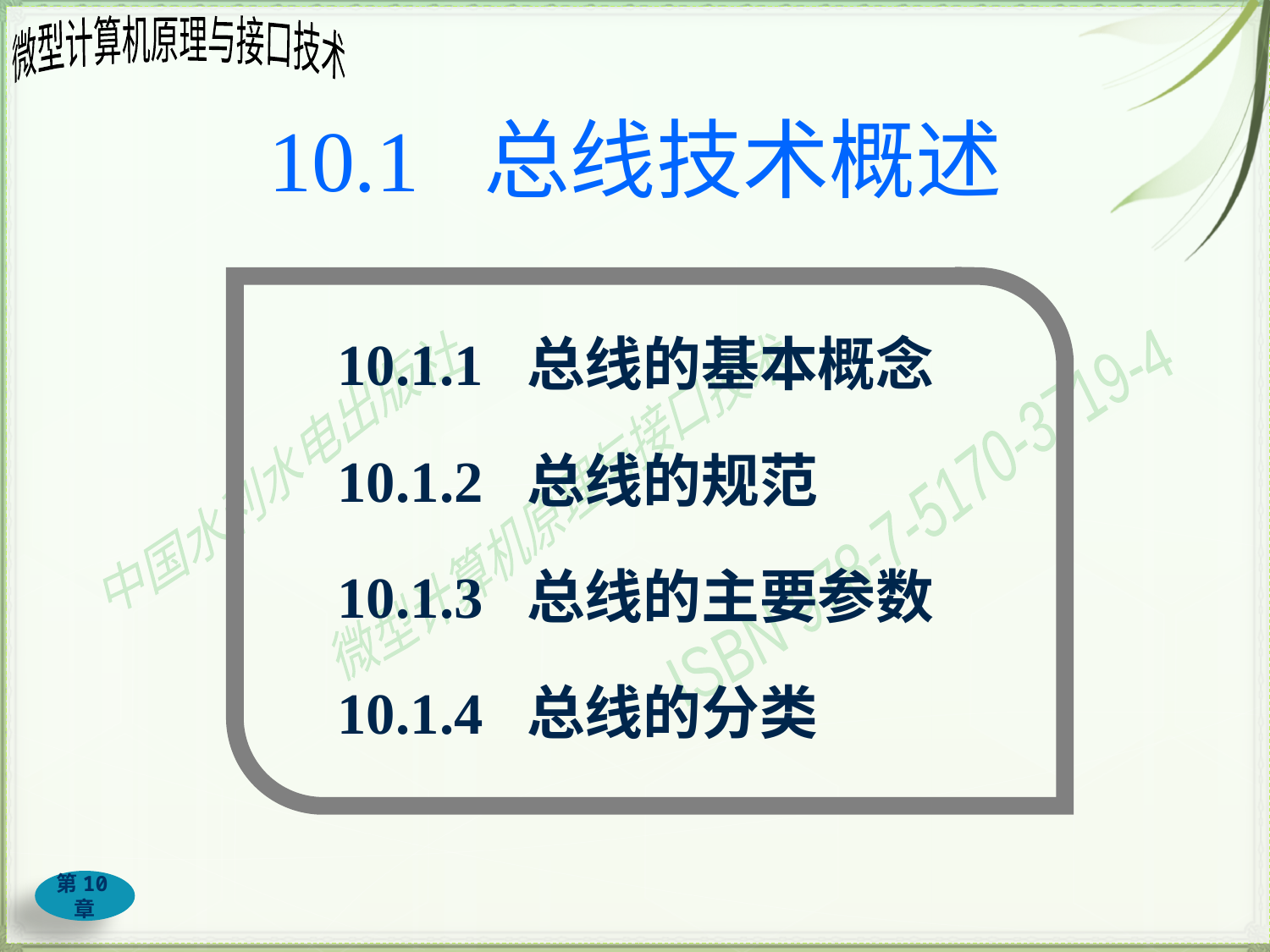

# 10.1  总线技术概述

10.1.1  总线的基本概念
10.1.2  总线的规范
10.1.3  总线的主要参数
10.1.4  总线的分类